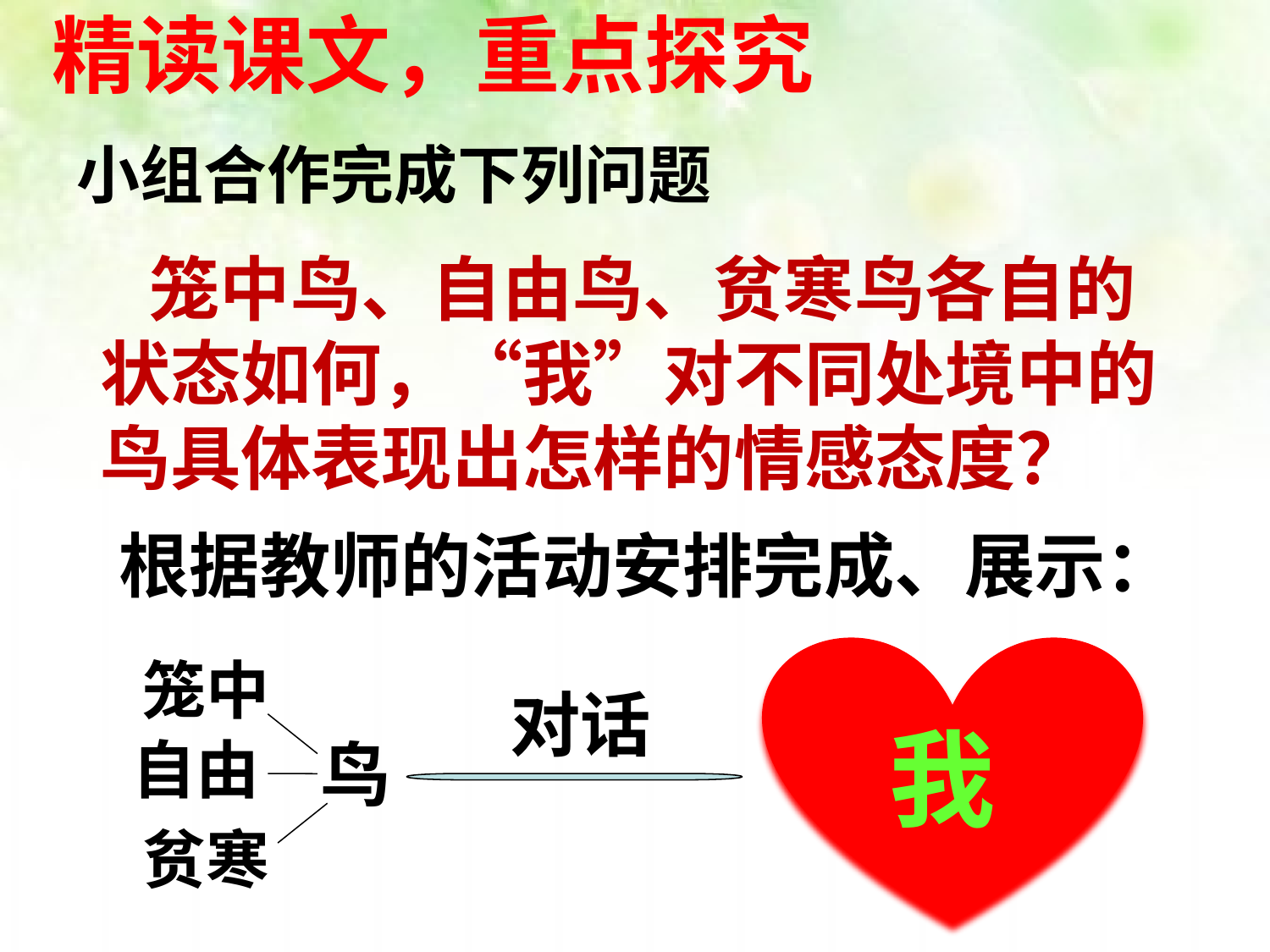

精读课文，重点探究

小组合作完成下列问题
     笼中鸟、自由鸟、贫寒鸟各自的状态如何，“我”对不同处境中的鸟具体表现出怎样的情感态度？

根据教师的活动安排完成、展示：
 我
笼中
对话
自由
鸟

贫寒